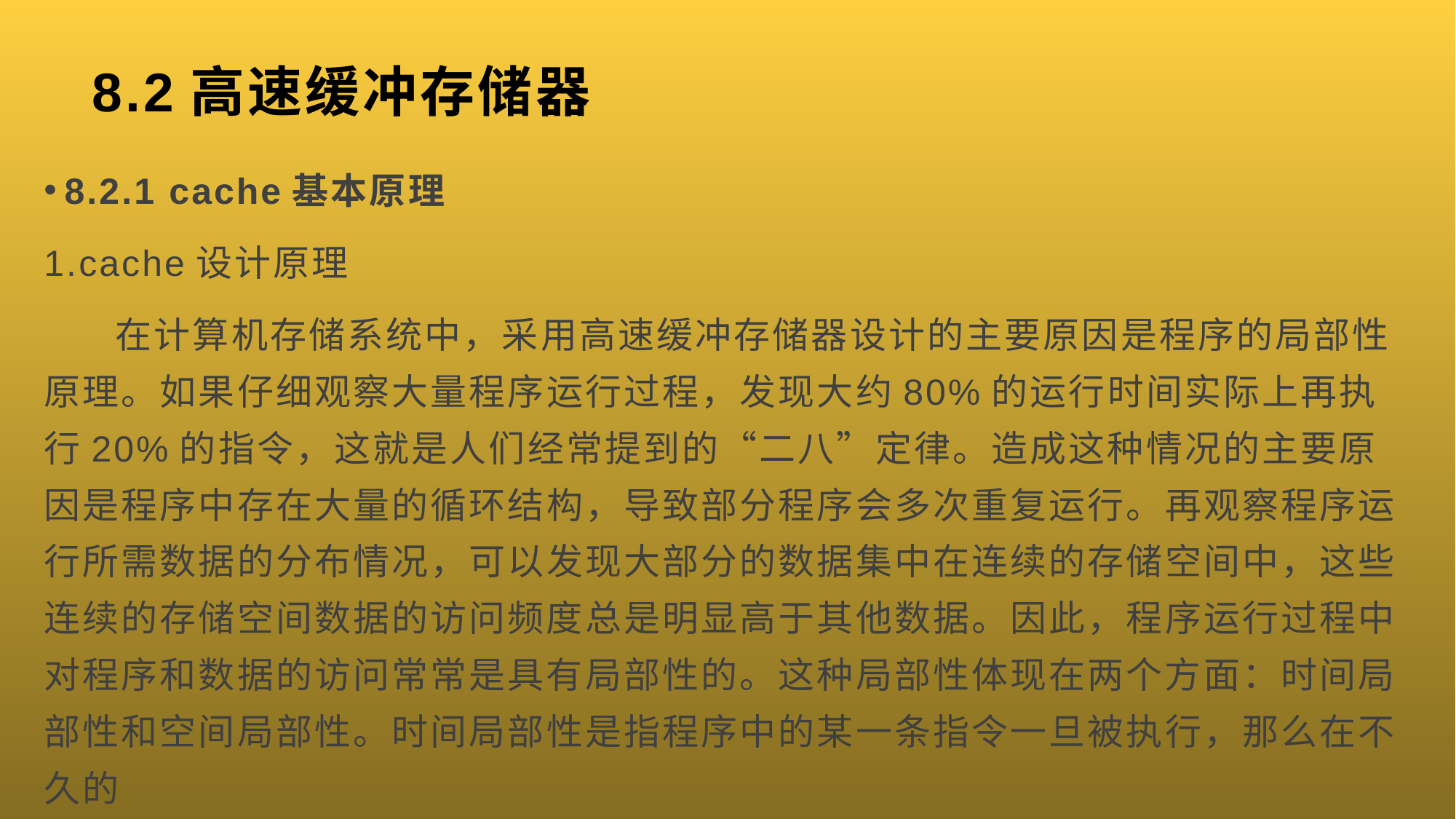

# 8.2高速缓冲存储器
8.2.1 cache基本原理
1.cache设计原理
      在计算机存储系统中，采用高速缓冲存储器设计的主要原因是程序的局部性原理。如果仔细观察大量程序运行过程，发现大约80%的运行时间实际上再执行20%的指令，这就是人们经常提到的“二八”定律。造成这种情况的主要原因是程序中存在大量的循环结构，导致部分程序会多次重复运行。再观察程序运行所需数据的分布情况，可以发现大部分的数据集中在连续的存储空间中，这些连续的存储空间数据的访问频度总是明显高于其他数据。因此，程序运行过程中对程序和数据的访问常常是具有局部性的。这种局部性体现在两个方面：时间局部性和空间局部性。时间局部性是指程序中的某一条指令一旦被执行，那么在不久的